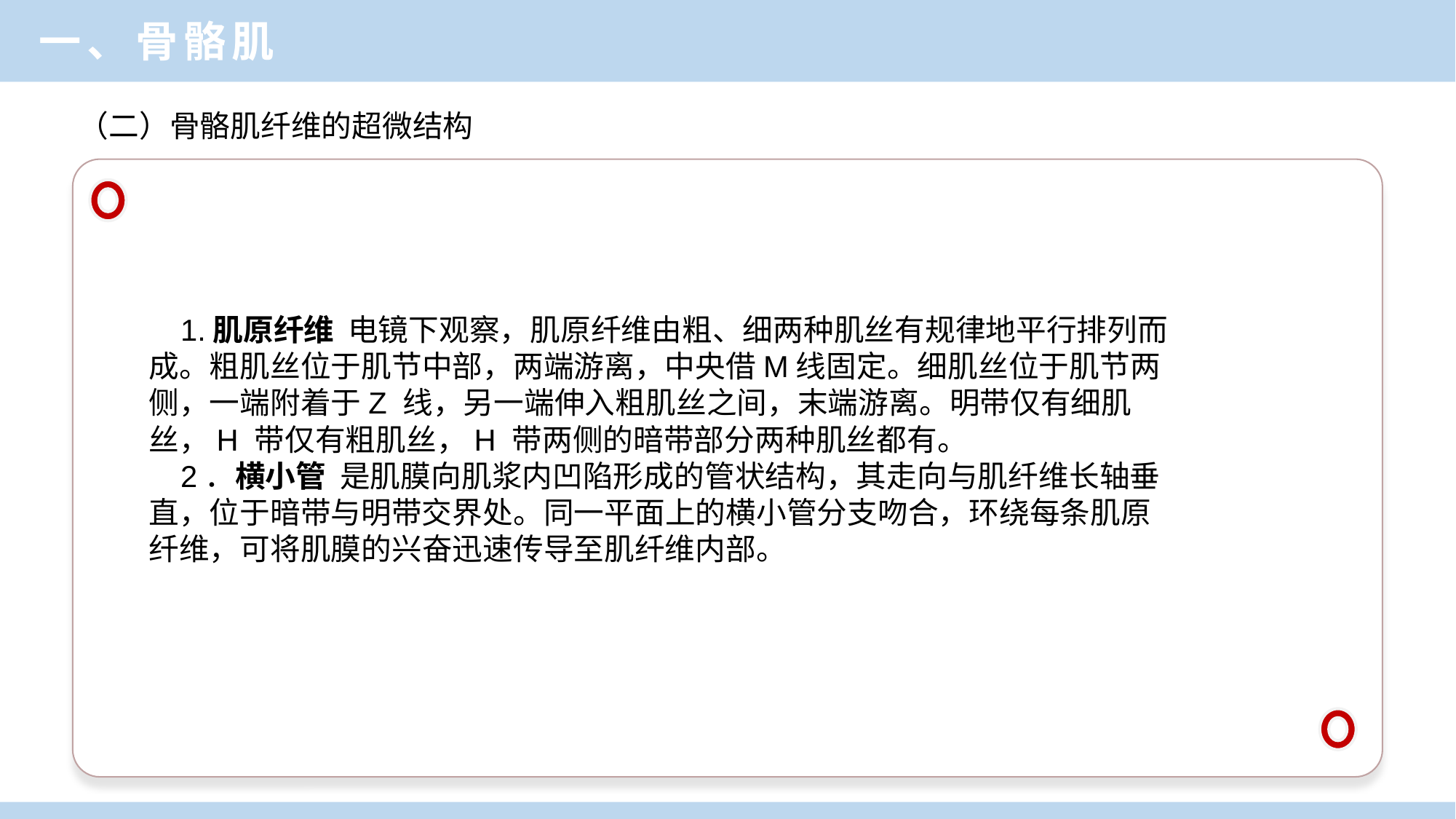

一、骨骼肌
（二）骨骼肌纤维的超微结构

1.肌原纤维  电镜下观察，肌原纤维由粗、细两种肌丝有规律地平行排列而成。粗肌丝位于肌节中部，两端游离，中央借M线固定。细肌丝位于肌节两侧，一端附着于Z 线，另一端伸入粗肌丝之间，末端游离。明带仅有细肌丝，H 带仅有粗肌丝，H 带两侧的暗带部分两种肌丝都有。
2．横小管  是肌膜向肌浆内凹陷形成的管状结构，其走向与肌纤维长轴垂直，位于暗带与明带交界处。同一平面上的横小管分支吻合，环绕每条肌原纤维，可将肌膜的兴奋迅速传导至肌纤维内部。